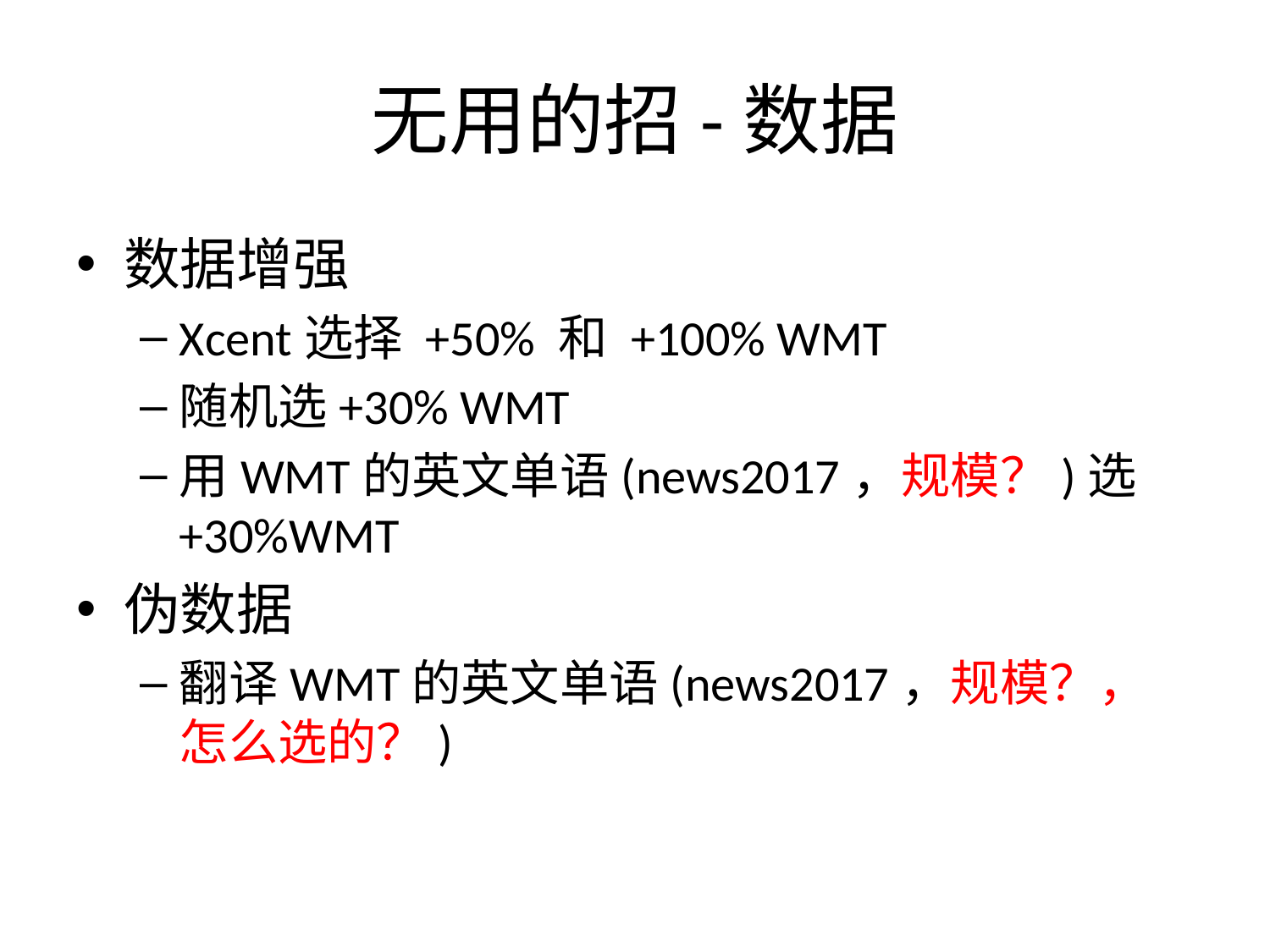

# 无用的招-数据
数据增强
Xcent选择 +50% 和 +100% WMT
随机选+30% WMT
用WMT的英文单语(news2017，规模？)选+30%WMT
伪数据
翻译WMT的英文单语(news2017，规模？，怎么选的？)